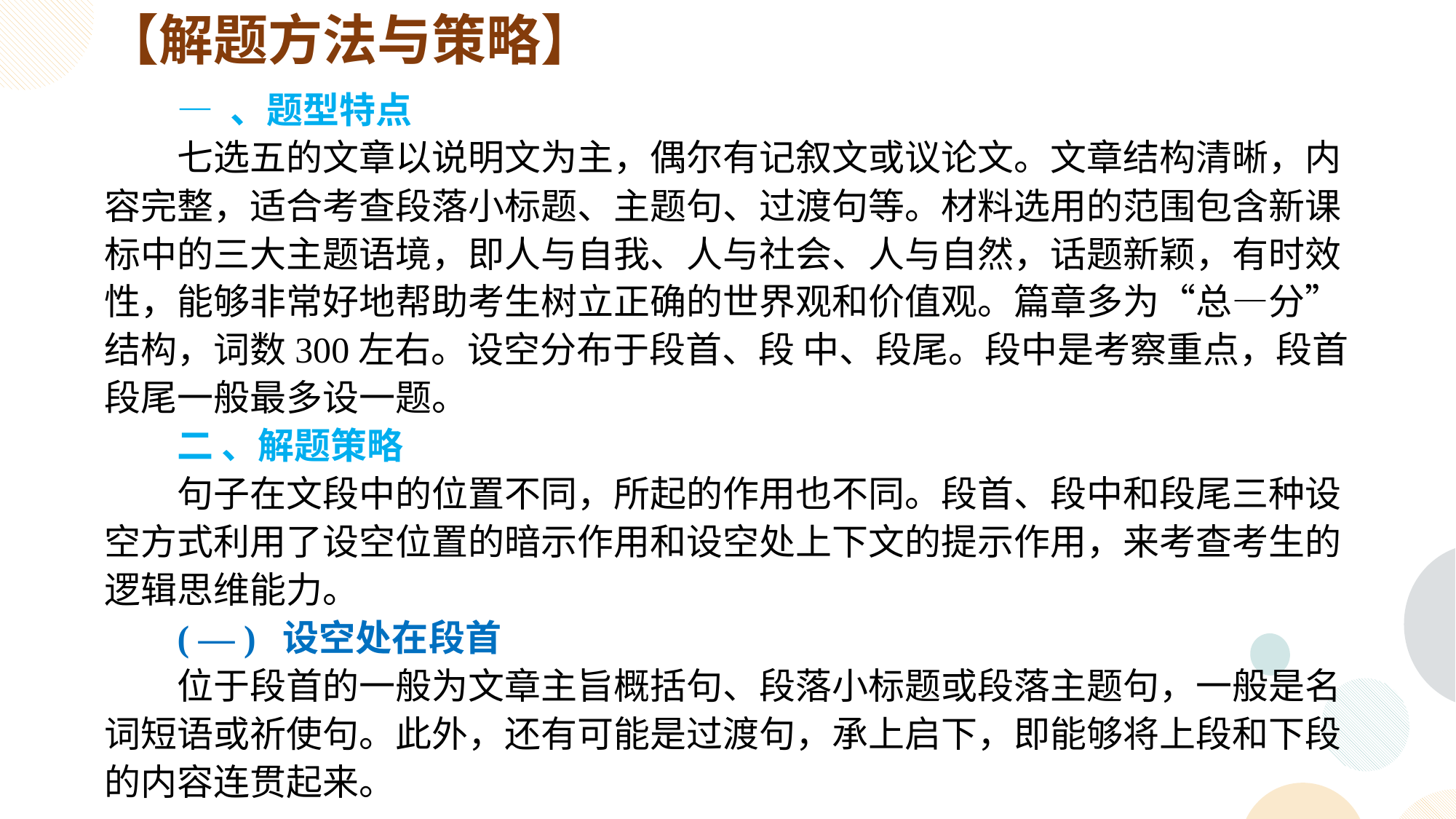

【解题方法与策略】

— 、题型特点
七选五的文章以说明文为主，偶尔有记叙文或议论文。文章结构清晰，内容完整，适合考查段落小标题、主题句、过渡句等。材料选用的范围包含新课标中的三大主题语境，即人与自我、人与社会、人与自然，话题新颖，有时效性，能够非常好地帮助考生树立正确的世界观和价值观。篇章多为“总—分”结构，词数300左右。设空分布于段首、段 中、段尾。段中是考察重点，段首段尾一般最多设一题。
二 、解题策略
句子在文段中的位置不同，所起的作用也不同。段首、段中和段尾三种设空方式利用了设空位置的暗示作用和设空处上下文的提示作用，来考查考生的逻辑思维能力。
( — )  设空处在段首
位于段首的一般为文章主旨概括句、段落小标题或段落主题句，一般是名词短语或祈使句。此外，还有可能是过渡句，承上启下，即能够将上段和下段的内容连贯起来。